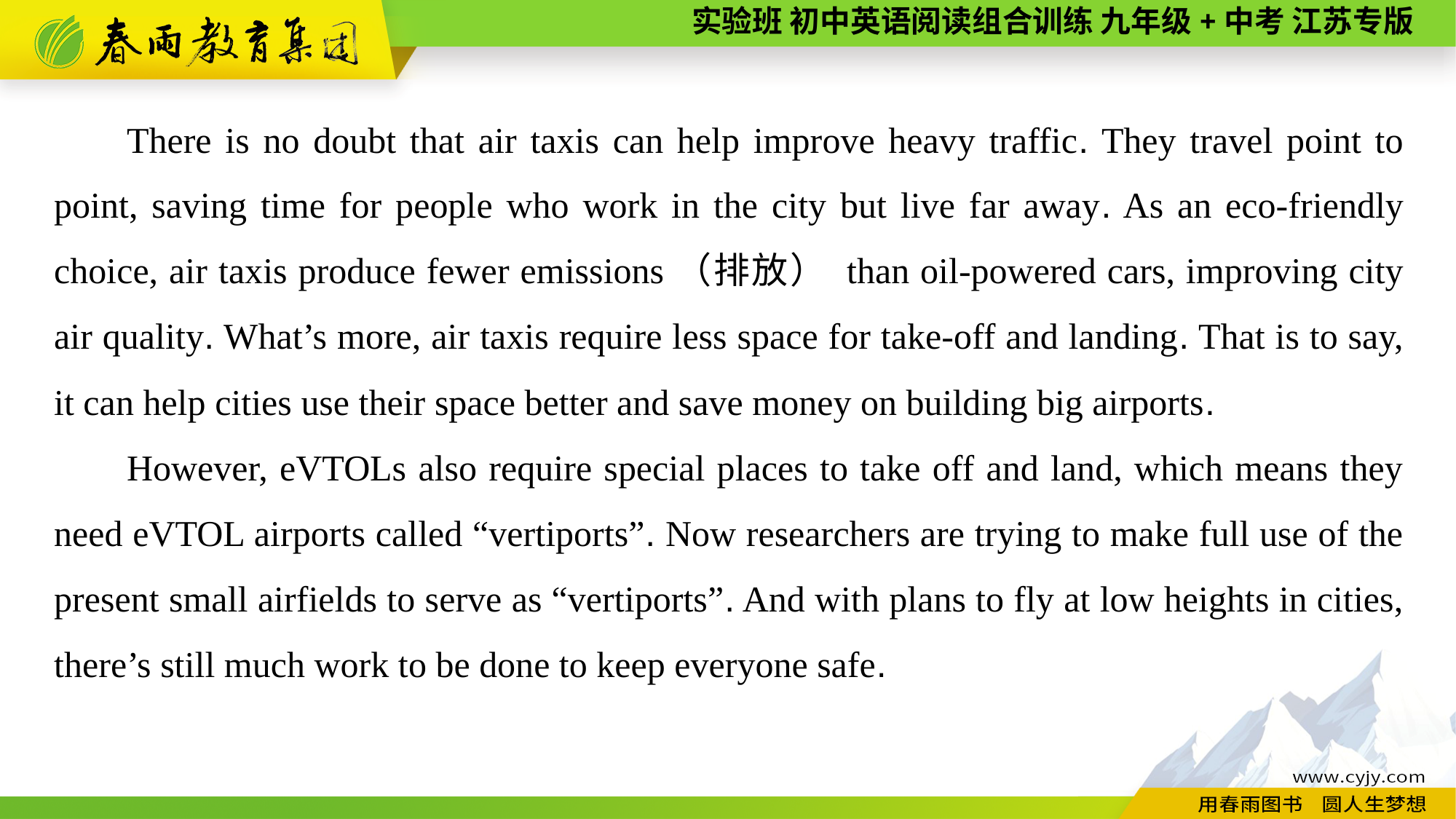

There is no doubt that air taxis can help improve heavy traffic. They travel point to point, saving time for people who work in the city but live far away. As an eco-friendly choice, air taxis produce fewer emissions（排放） than oil-powered cars, improving city air quality. What’s more, air taxis require less space for take-off and landing. That is to say, it can help cities use their space better and save money on building big airports.
However, eVTOLs also require special places to take off and land, which means they need eVTOL airports called “vertiports”. Now researchers are trying to make full use of the present small airfields to serve as “vertiports”. And with plans to fly at low heights in cities, there’s still much work to be done to keep everyone safe.